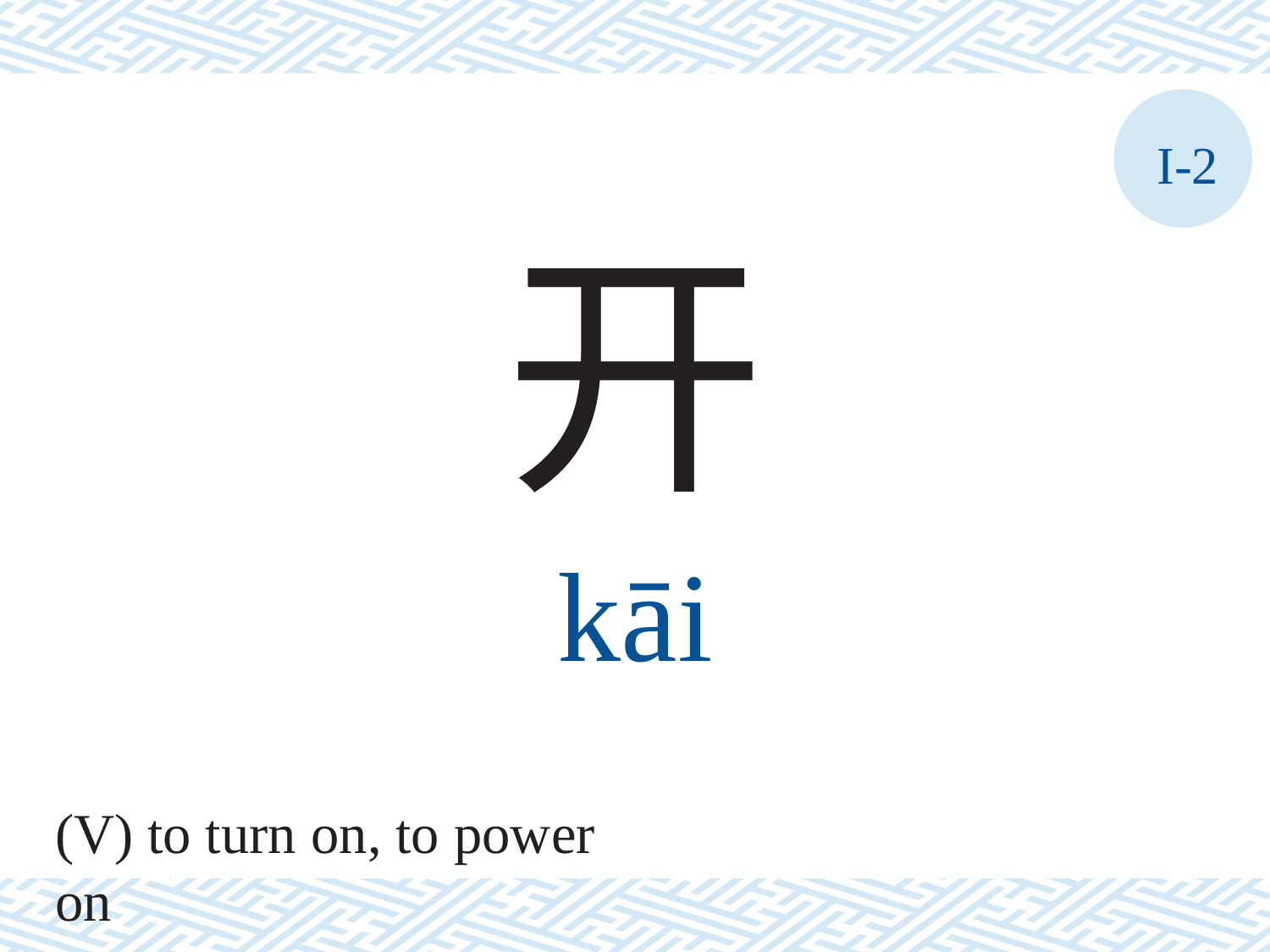

I-2
开
kāi
(V) to turn on, to power on